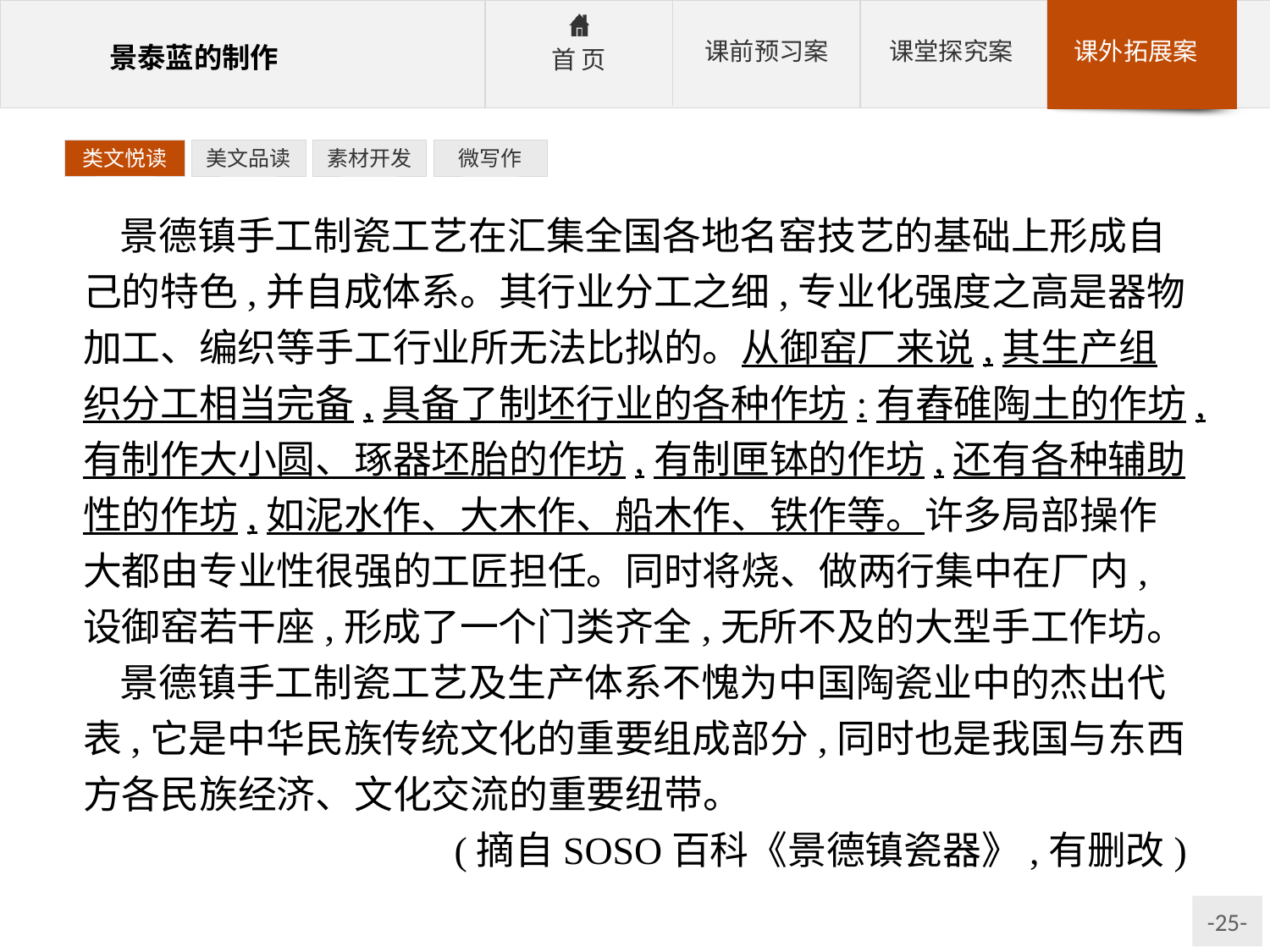

类文悦读
美文品读
素材开发
微写作
景德镇手工制瓷工艺在汇集全国各地名窑技艺的基础上形成自己的特色,并自成体系。其行业分工之细,专业化强度之高是器物加工、编织等手工行业所无法比拟的。从御窑厂来说,其生产组织分工相当完备,具备了制坯行业的各种作坊:有舂碓陶土的作坊,有制作大小圆、琢器坯胎的作坊,有制匣钵的作坊,还有各种辅助性的作坊,如泥水作、大木作、船木作、铁作等。许多局部操作大都由专业性很强的工匠担任。同时将烧、做两行集中在厂内,设御窑若干座,形成了一个门类齐全,无所不及的大型手工作坊。
景德镇手工制瓷工艺及生产体系不愧为中国陶瓷业中的杰出代表,它是中华民族传统文化的重要组成部分,同时也是我国与东西方各民族经济、文化交流的重要纽带。
(摘自SOSO百科《景德镇瓷器》,有删改)